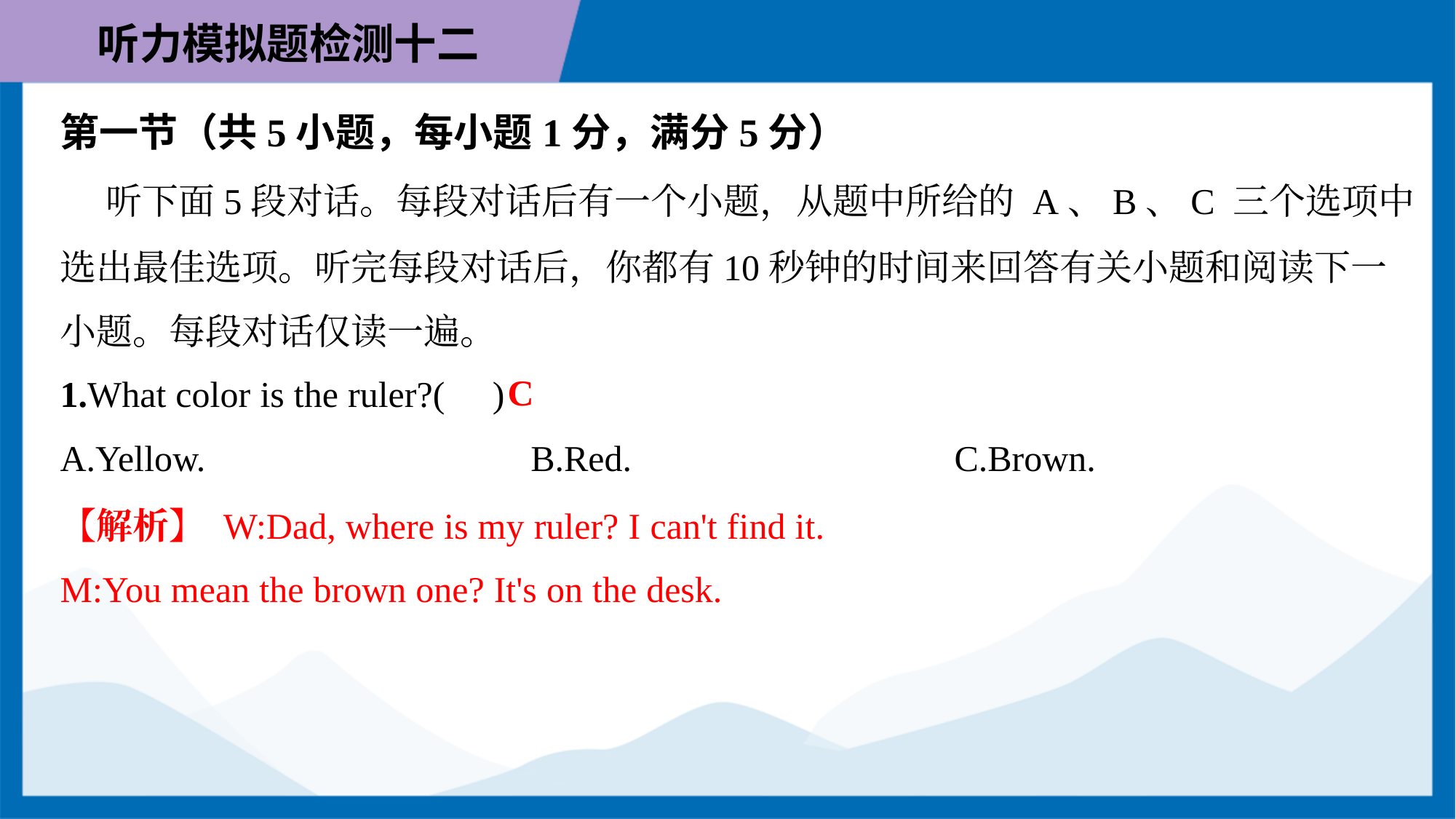

第一节（共5小题，每小题1分，满分5分）
    听下面5段对话。每段对话后有一个小题，从题中所给的 A、B、C 三个选项中
选出最佳选项。听完每段对话后，你都有10秒钟的时间来回答有关小题和阅读下一
小题。每段对话仅读一遍。
C
1.What color is the ruler?(     )
A.Yellow.	B.Red.	C.Brown.
【解析】 W:Dad, where is my ruler? I can't find it.
M:You mean the brown one? It's on the desk.